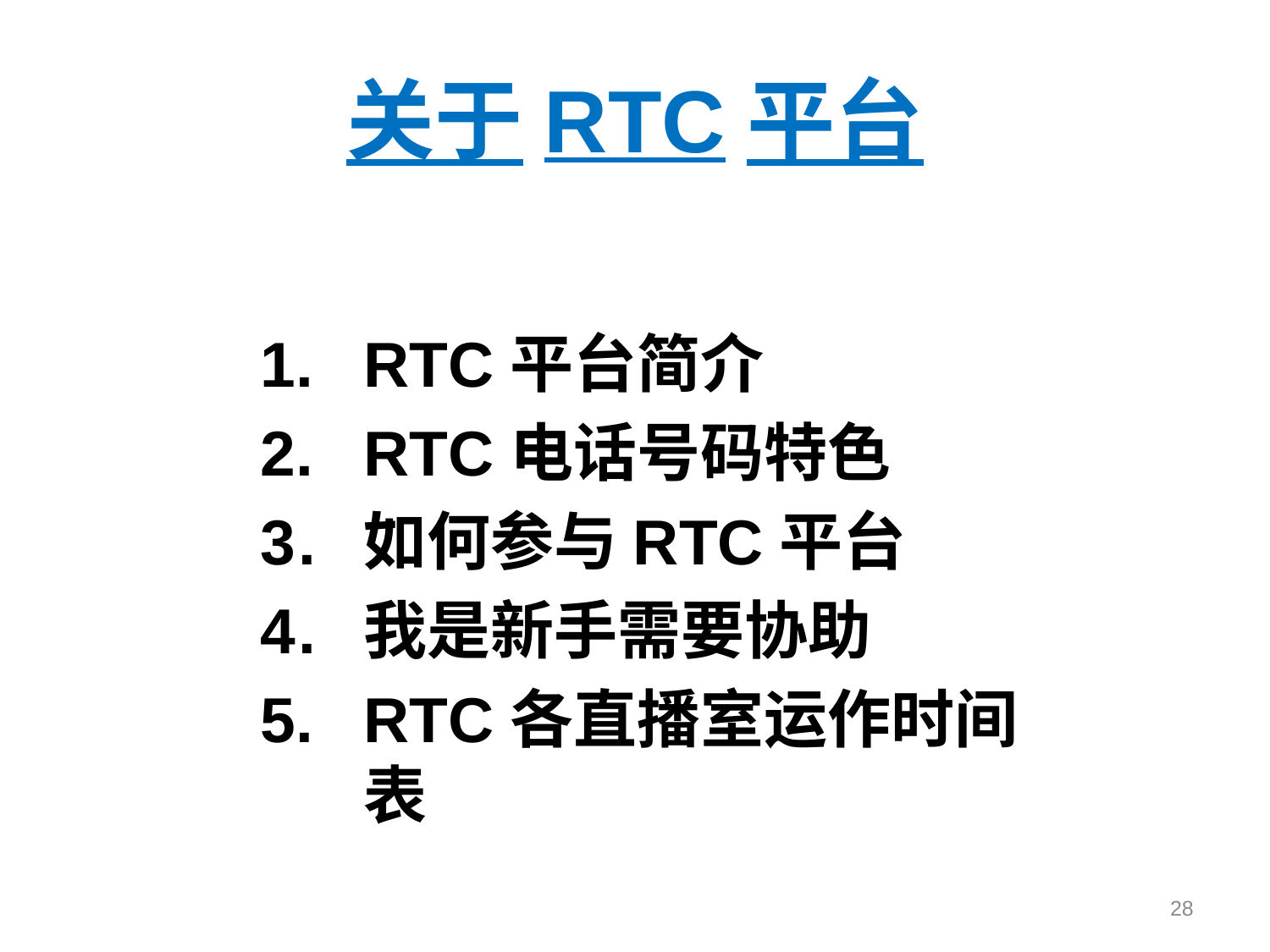

# 关于RTC平台
RTC平台简介
RTC电话号码特色
如何参与RTC平台
我是新手需要协助
RTC各直播室运作时间表
28